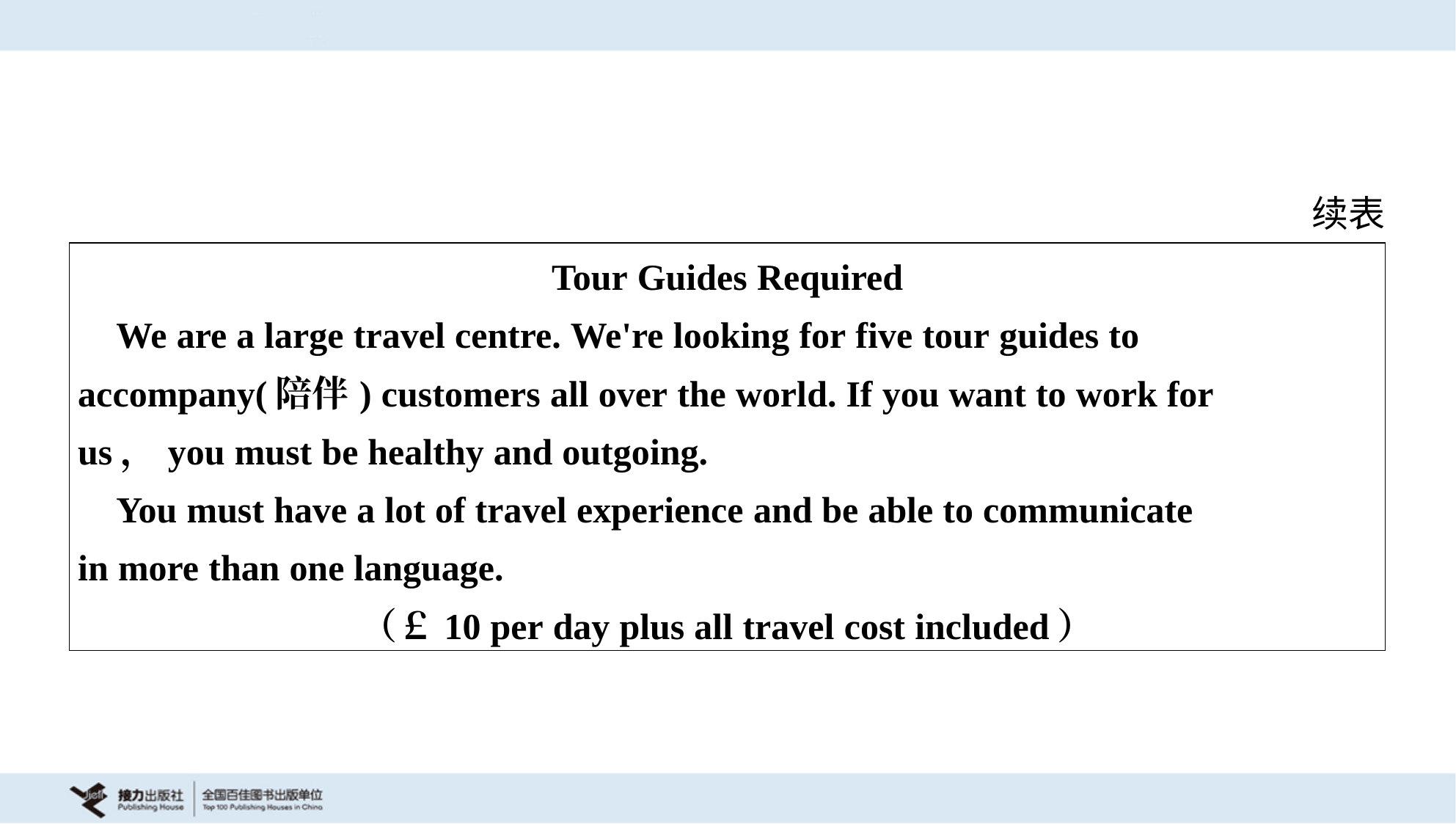

续表
| Tour Guides Required We are a large travel centre. We're looking for five tour guides to accompany(陪伴) customers all over the world. If you want to work for us，you must be healthy and outgoing. You must have a lot of travel experience and be able to communicate in more than one language. （￡10 per day plus all travel cost included） |
| --- |